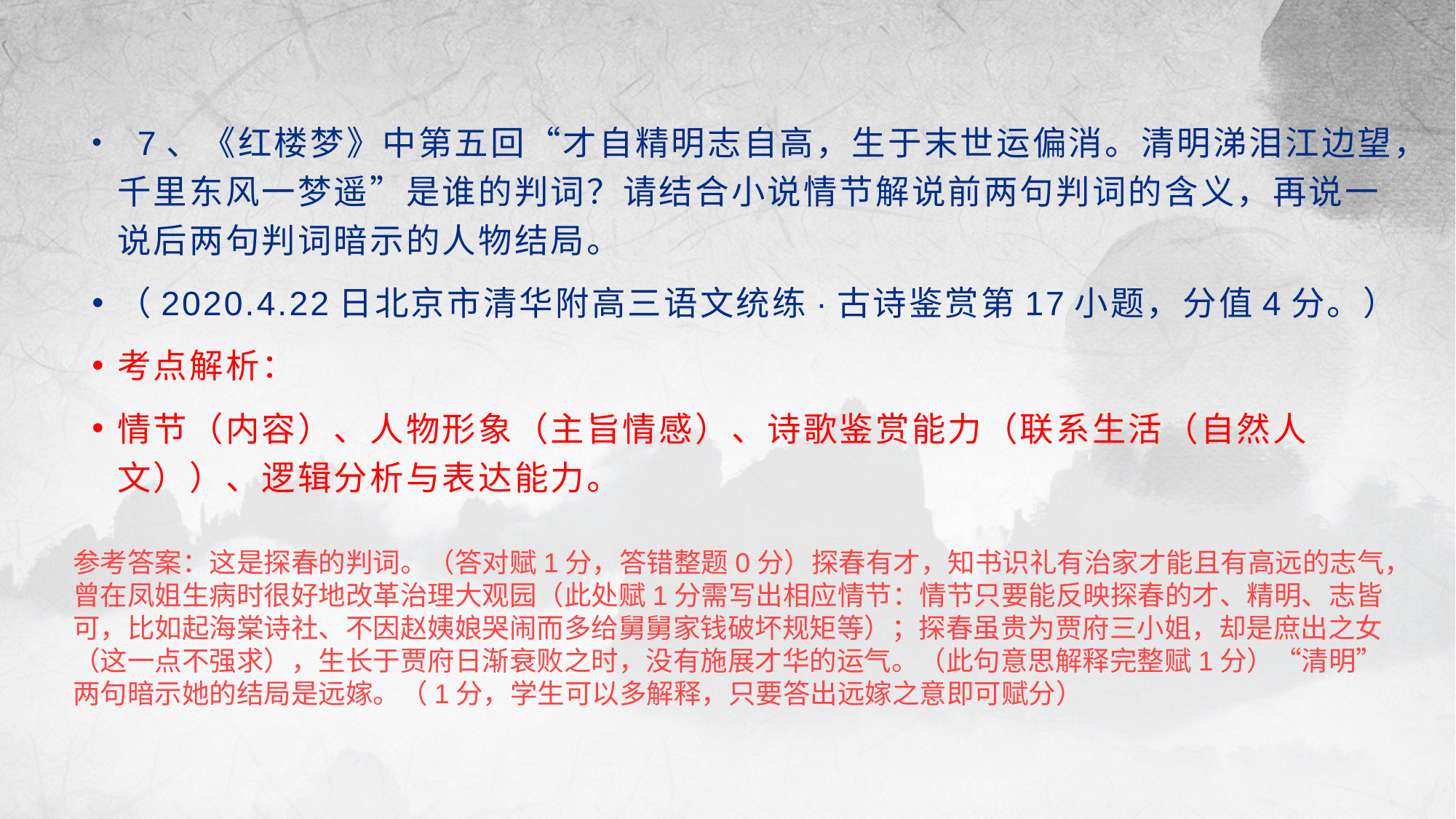

7、《红楼梦》中第五回“才自精明志自高，生于末世运偏消。清明涕泪江边望，千里东风一梦遥”是谁的判词？请结合小说情节解说前两句判词的含义，再说一说后两句判词暗示的人物结局。
（2020.4.22日北京市清华附高三语文统练·古诗鉴赏第17小题，分值4分。）
考点解析：
情节（内容）、人物形象（主旨情感）、诗歌鉴赏能力（联系生活（自然人文））、逻辑分析与表达能力。
参考答案：这是探春的判词。（答对赋1分，答错整题0分）探春有才，知书识礼有治家才能且有高远的志气，曾在凤姐生病时很好地改革治理大观园（此处赋1分需写出相应情节：情节只要能反映探春的才、精明、志皆可，比如起海棠诗社、不因赵姨娘哭闹而多给舅舅家钱破坏规矩等）；探春虽贵为贾府三小姐，却是庶出之女（这一点不强求），生长于贾府日渐衰败之时，没有施展才华的运气。（此句意思解释完整赋1分）“清明”两句暗示她的结局是远嫁。（1分，学生可以多解释，只要答出远嫁之意即可赋分）